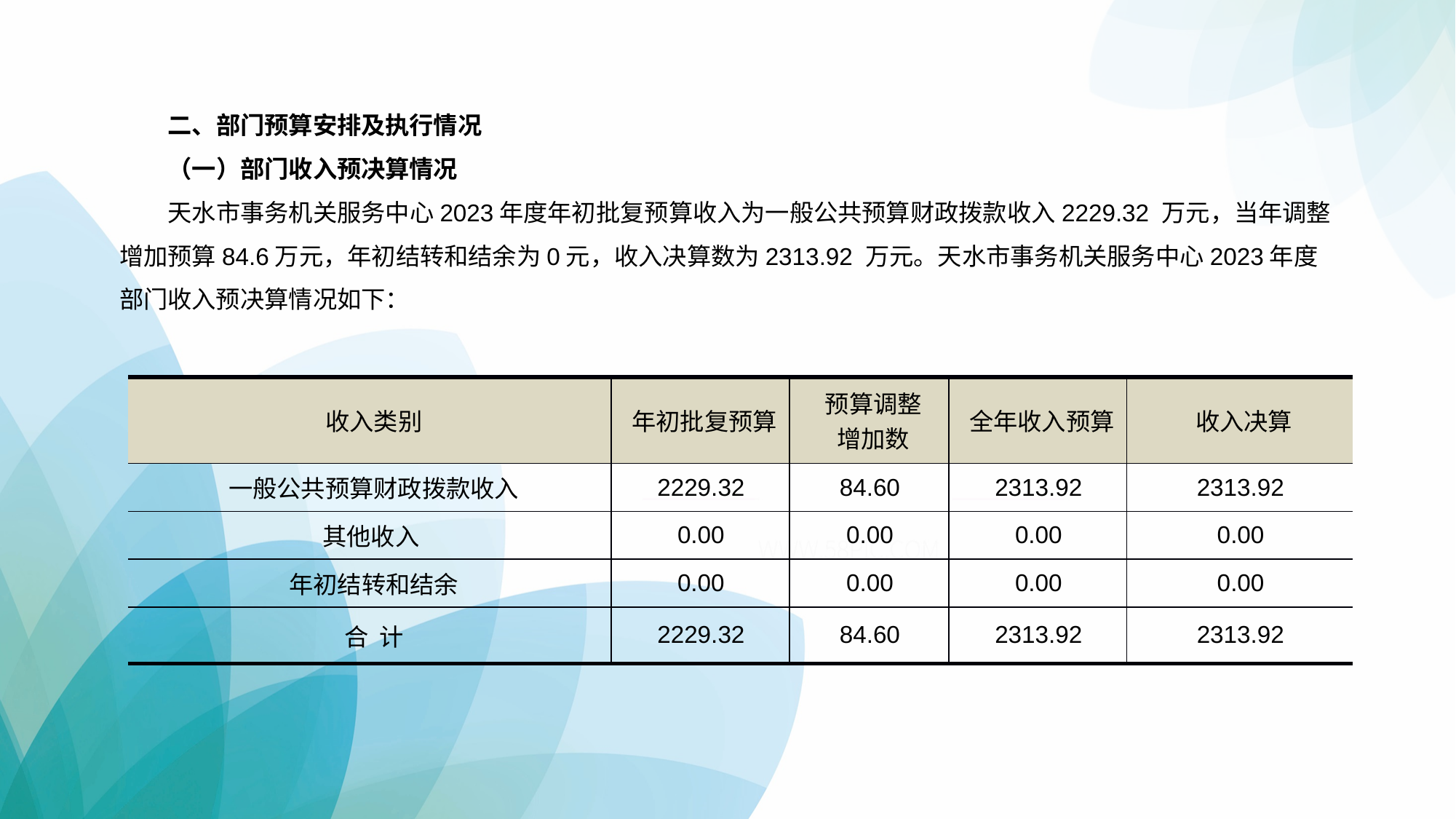

二、部门预算安排及执行情况
　　（一）部门收入预决算情况
天水市事务机关服务中心2023年度年初批复预算收入为一般公共预算财政拨款收入2229.32 万元，当年调整增加预算84.6万元，年初结转和结余为0元，收入决算数为2313.92 万元。天水市事务机关服务中心2023年度部门收入预决算情况如下：
　　　　　　　　　　　　　　　　　　　　　　　　　　　　　　　　　　　　　单位：万元

| 收入类别 | 年初批复预算 | 预算调整 增加数 | 全年收入预算 | 收入决算 |
| --- | --- | --- | --- | --- |
| 一般公共预算财政拨款收入 | 2229.32 | 84.60 | 2313.92 | 2313.92 |
| 其他收入 | 0.00 | 0.00 | 0.00 | 0.00 |
| 年初结转和结余 | 0.00 | 0.00 | 0.00 | 0.00 |
| 合 计 | 2229.32 | 84.60 | 2313.92 | 2313.92 |